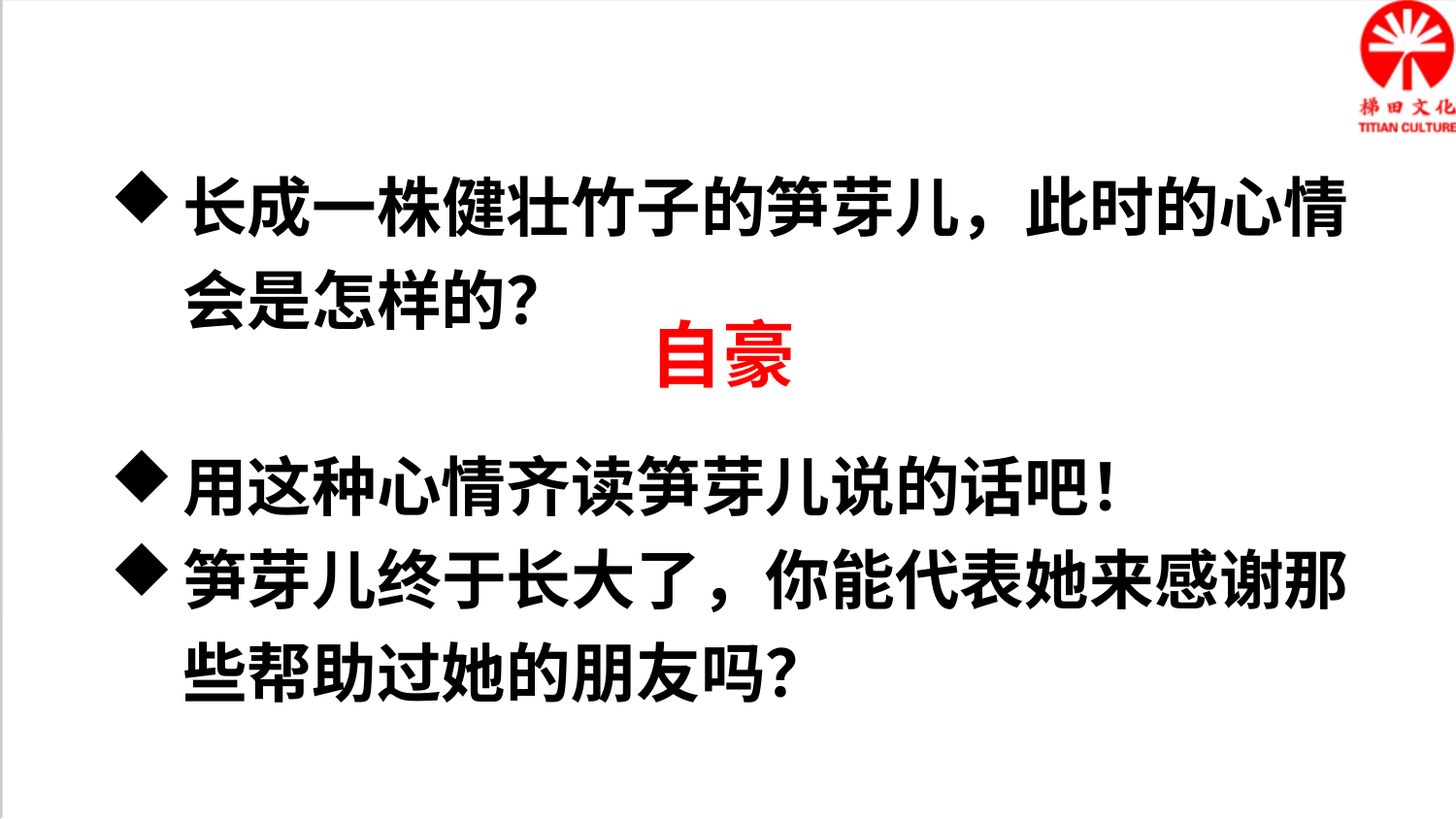

长成一株健壮竹子的笋芽儿，此时的心情会是怎样的？

用这种心情齐读笋芽儿说的话吧！
笋芽儿终于长大了，你能代表她来感谢那些帮助过她的朋友吗？
自豪